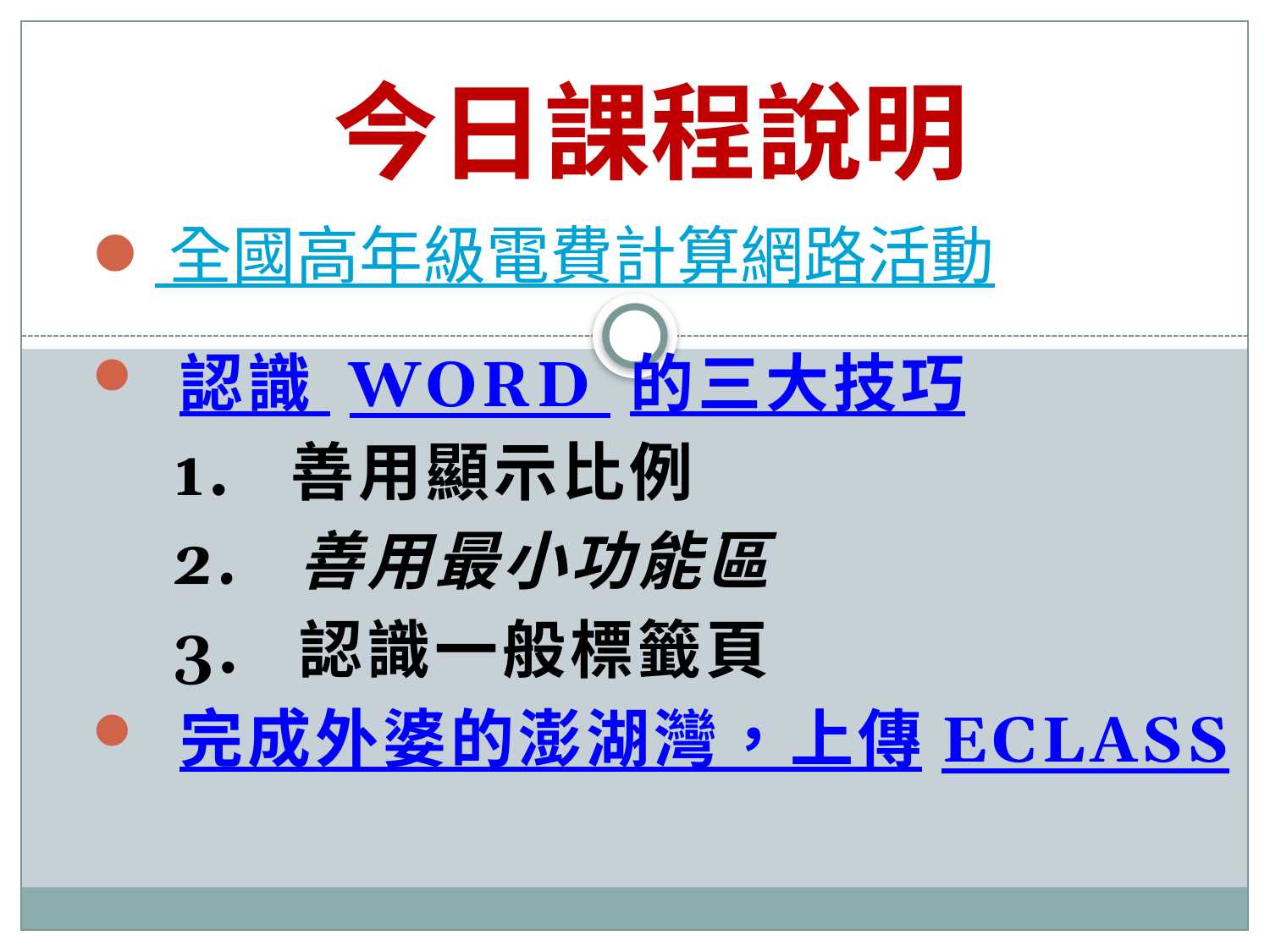

今日課程說明
# 全國高年級電費計算網路活動
 認識 Word 的三大技巧
    1.  善用顯示比例
    2.  善用最小功能區
    3.  認識一般標籤頁
 完成外婆的澎湖灣，上傳eClass